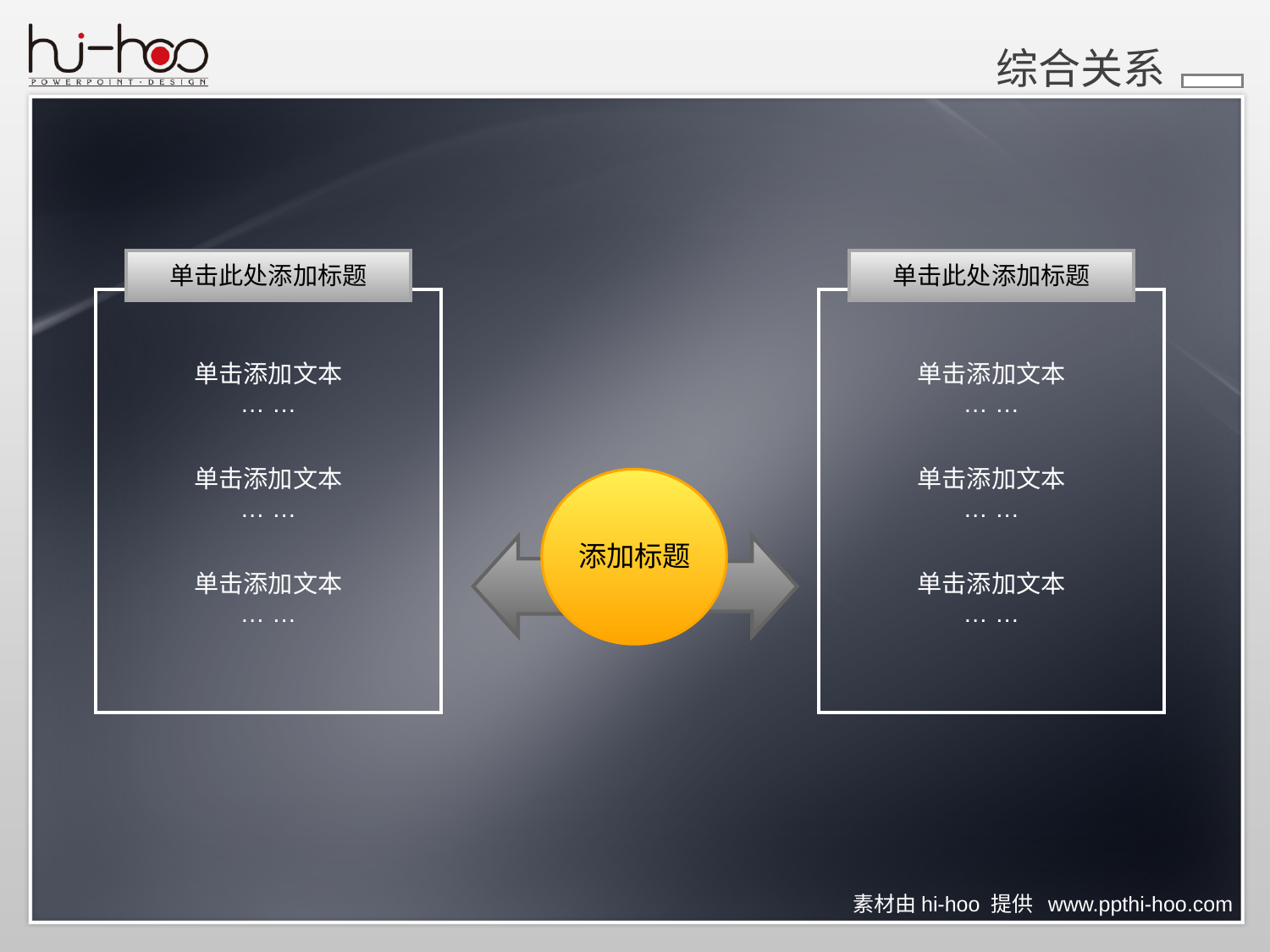

综合关系

单击此处添加标题

单击添加文本
… …
单击添加文本
… …
单击添加文本
… …

单击此处添加标题

单击添加文本
… …
单击添加文本
… …
单击添加文本
… …

添加标题

素材由hi-hoo 提供  www.ppthi-hoo.com